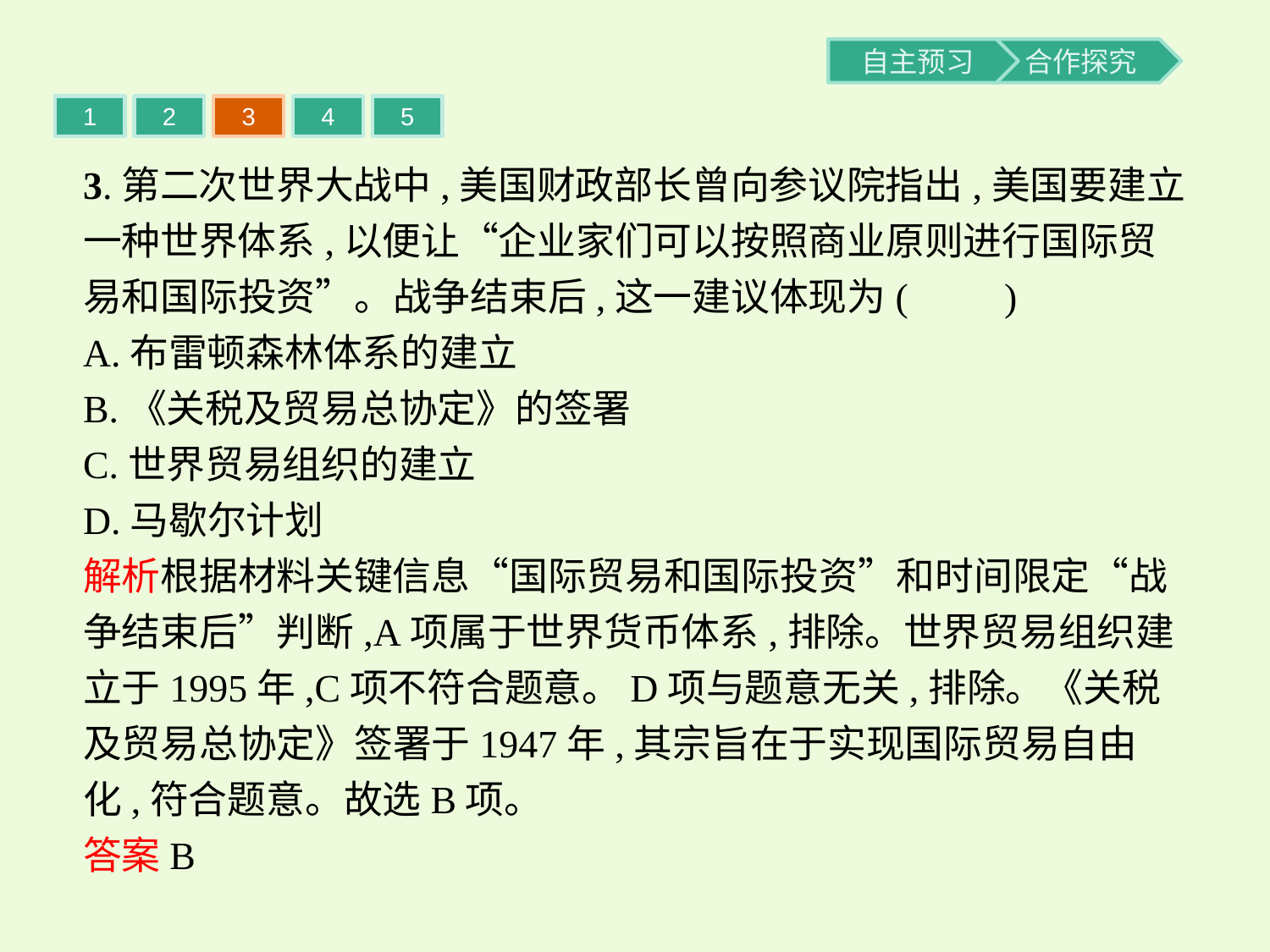

1
2
3
4
5
3.第二次世界大战中,美国财政部长曾向参议院指出,美国要建立一种世界体系,以便让“企业家们可以按照商业原则进行国际贸易和国际投资”。战争结束后,这一建议体现为(　　)
A.布雷顿森林体系的建立
B.《关税及贸易总协定》的签署
C.世界贸易组织的建立
D.马歇尔计划
解析根据材料关键信息“国际贸易和国际投资”和时间限定“战争结束后”判断,A项属于世界货币体系,排除。世界贸易组织建立于1995年,C项不符合题意。D项与题意无关,排除。《关税及贸易总协定》签署于1947年,其宗旨在于实现国际贸易自由化,符合题意。故选B项。
答案B